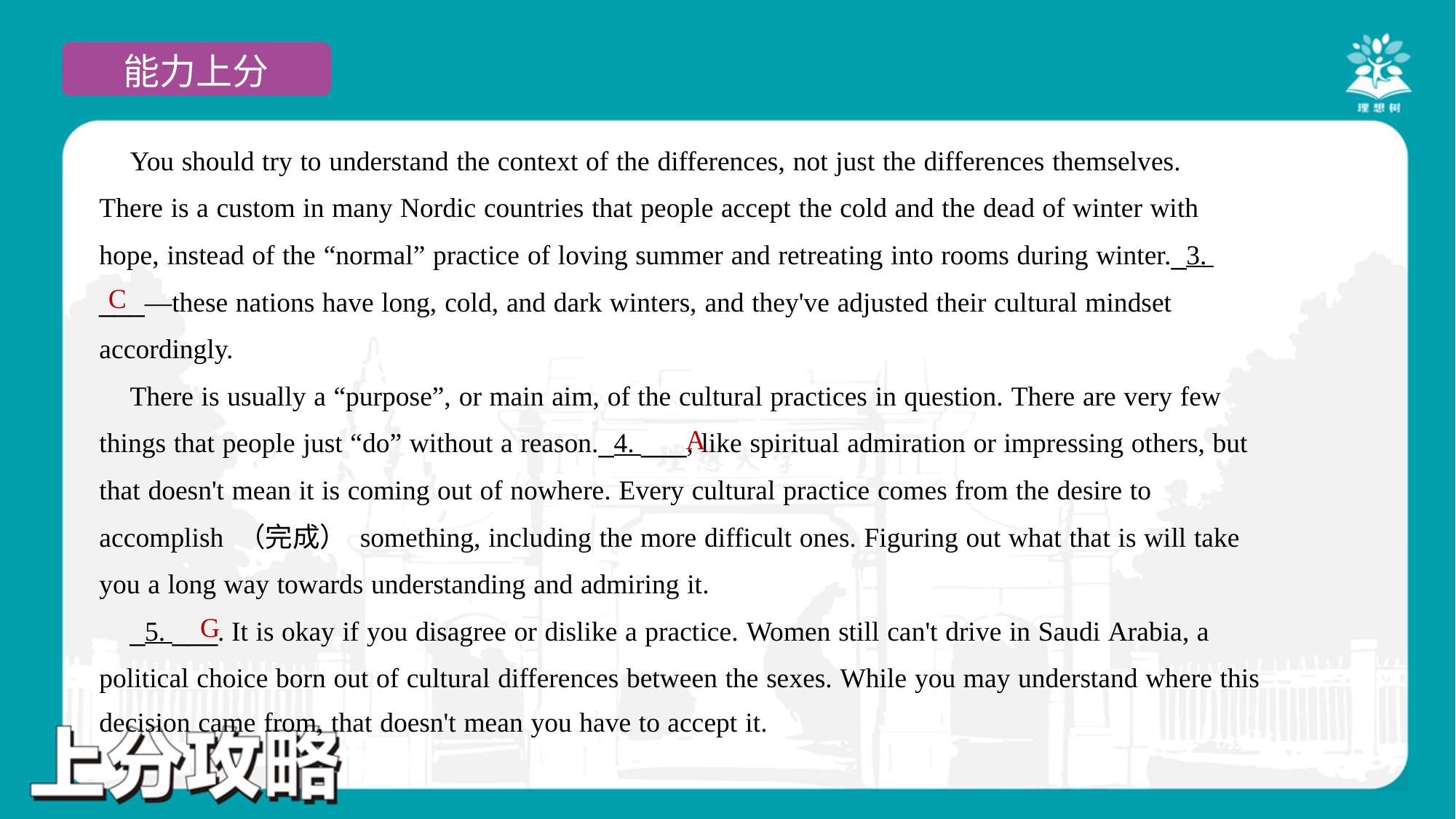

You should try to understand the context of the differences, not just the differences themselves.
There is a custom in many Nordic countries that people accept the cold and the dead of winter with
hope, instead of the “normal” practice of loving summer and retreating into rooms during winter._3.
___—these nations have long, cold, and dark winters, and they've adjusted their cultural mindset
accordingly.
    There is usually a “purpose”, or main aim, of the cultural practices in question. There are very few
things that people just “do” without a reason._4. ___, like spiritual admiration or impressing others, but
that doesn't mean it is coming out of nowhere. Every cultural practice comes from the desire to
accomplish （完成） something, including the more difficult ones. Figuring out what that is will take
you a long way towards understanding and admiring it.
    _5. ___. It is okay if you disagree or dislike a practice. Women still can't drive in Saudi Arabia, a
political choice born out of cultural differences between the sexes. While you may understand where this
decision came from, that doesn't mean you have to accept it.#2.5
C
A
G